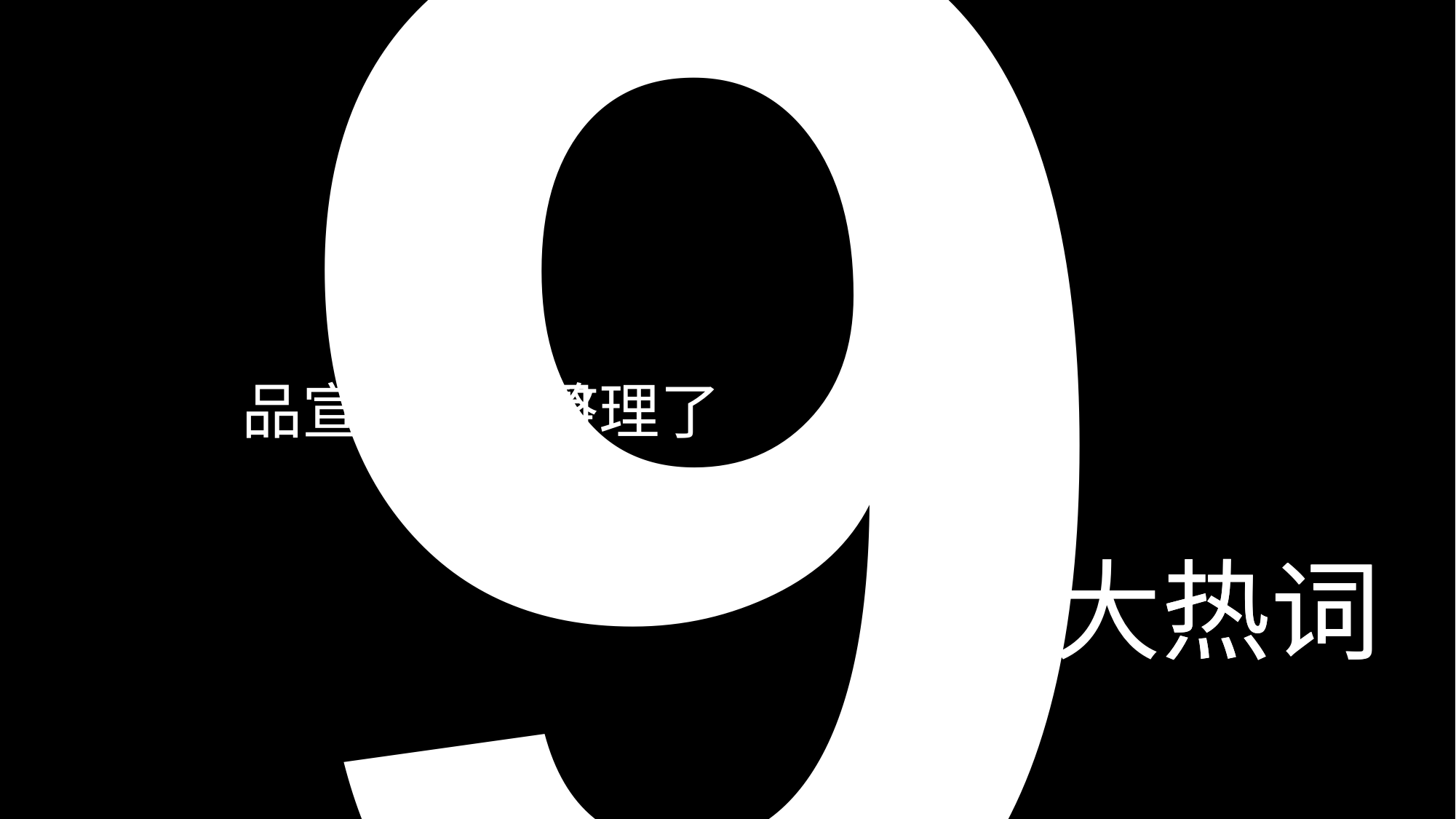

9
品宣部
集团
整理了
大热词

热
词
延迟工具